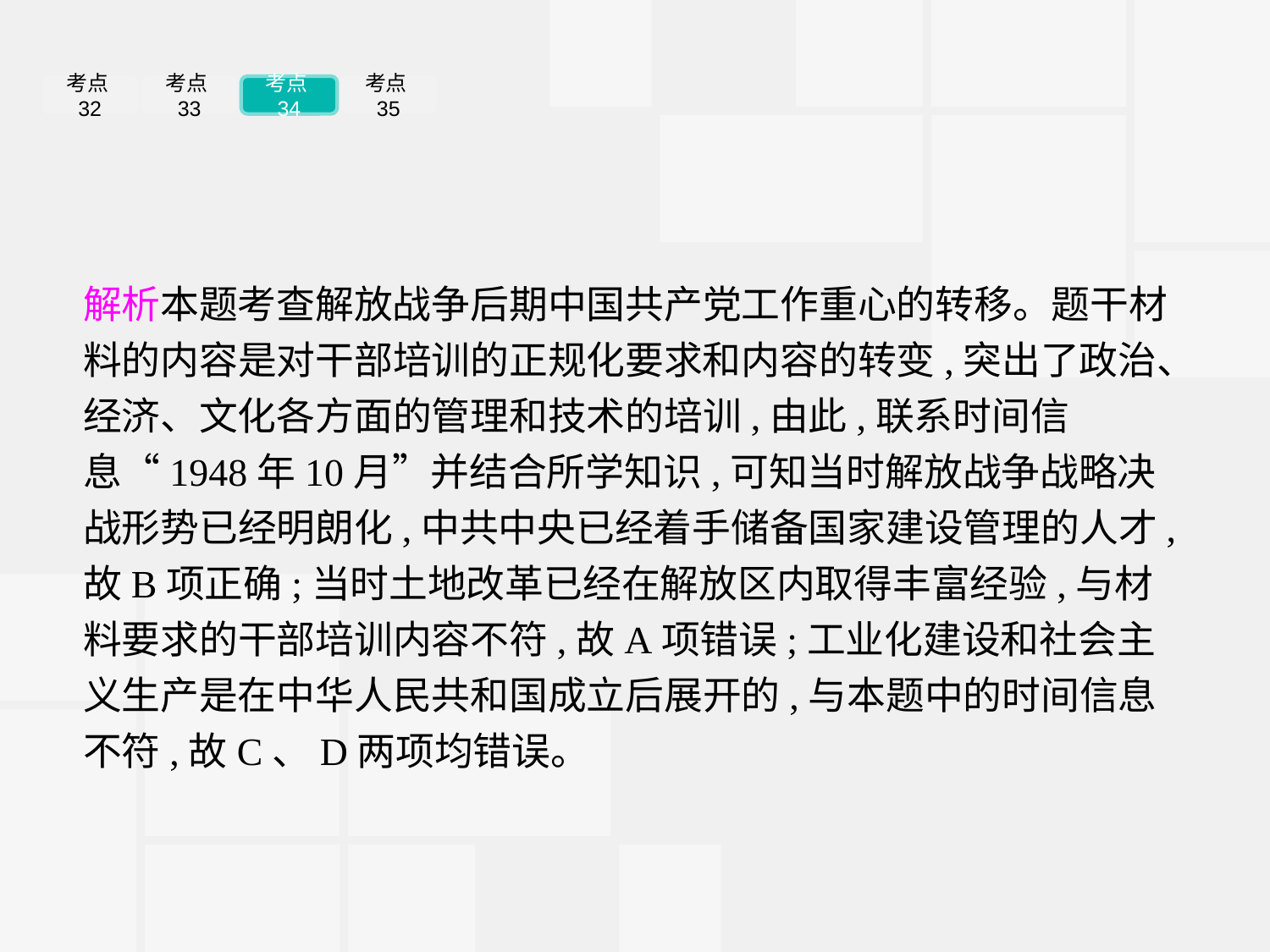

考点32
考点33
考点34
考点35
解析本题考查解放战争后期中国共产党工作重心的转移。题干材料的内容是对干部培训的正规化要求和内容的转变,突出了政治、经济、文化各方面的管理和技术的培训,由此,联系时间信息“1948年10月”并结合所学知识,可知当时解放战争战略决战形势已经明朗化,中共中央已经着手储备国家建设管理的人才,故B项正确;当时土地改革已经在解放区内取得丰富经验,与材料要求的干部培训内容不符,故A项错误;工业化建设和社会主义生产是在中华人民共和国成立后展开的,与本题中的时间信息不符,故C、D两项均错误。